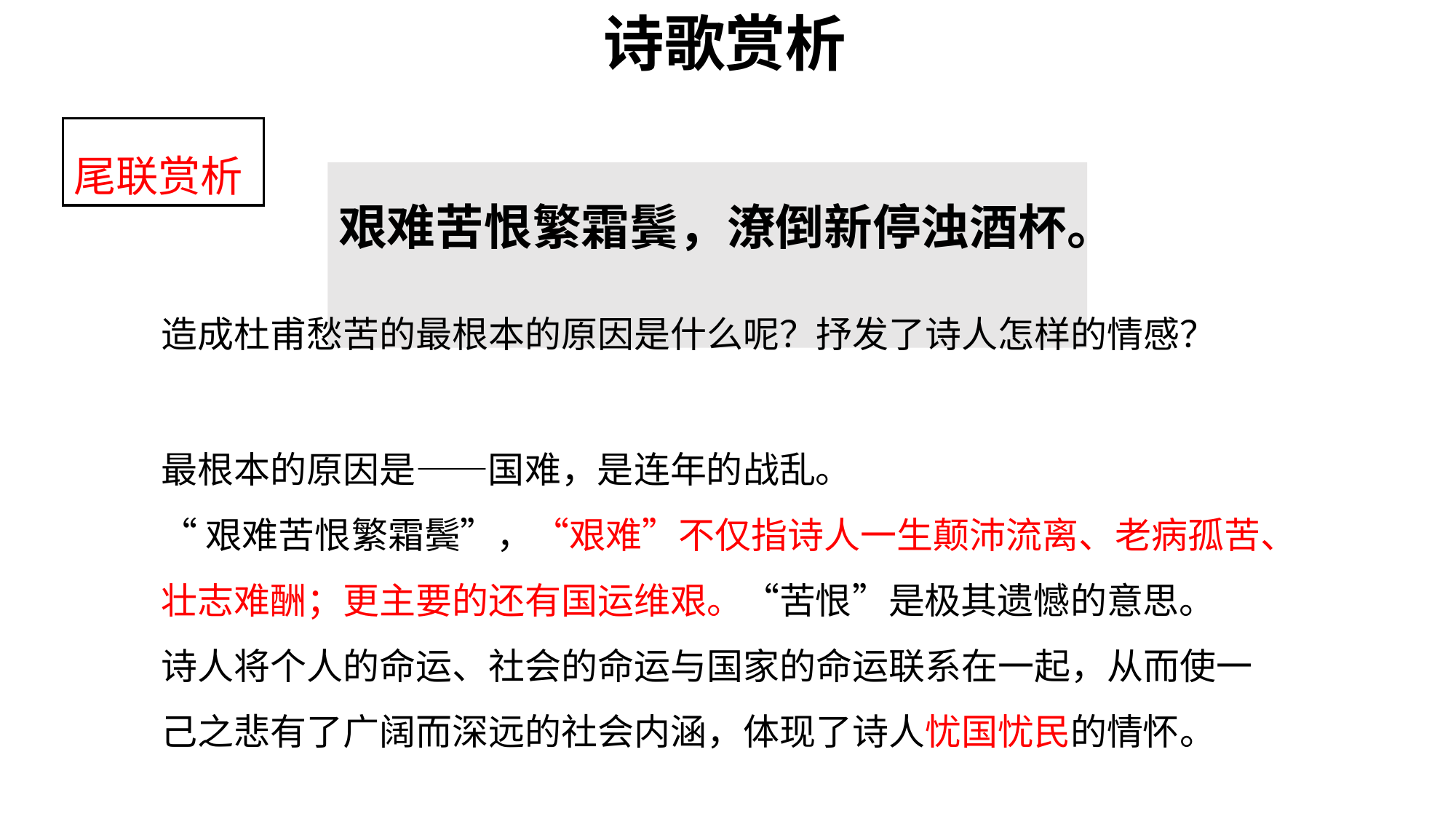

诗歌赏析
尾联赏析
艰难苦恨繁霜鬓，潦倒新停浊酒杯。
造成杜甫愁苦的最根本的原因是什么呢？抒发了诗人怎样的情感？
最根本的原因是——国难，是连年的战乱。
“艰难苦恨繁霜鬓”，“艰难”不仅指诗人一生颠沛流离、老病孤苦、壮志难酬；更主要的还有国运维艰。“苦恨”是极其遗憾的意思。
诗人将个人的命运、社会的命运与国家的命运联系在一起，从而使一己之悲有了广阔而深远的社会内涵，体现了诗人忧国忧民的情怀。